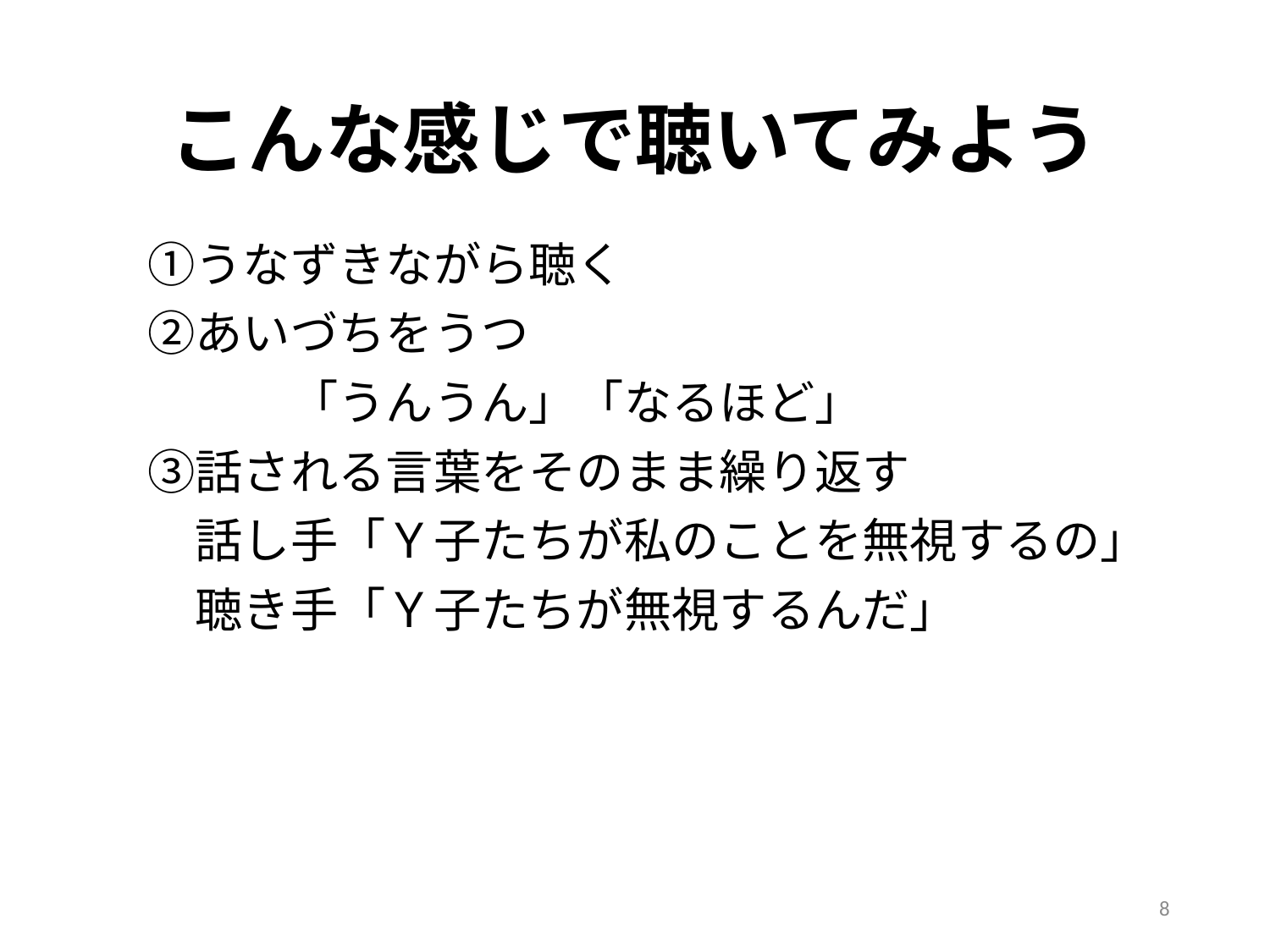

# こんな感じで聴いてみよう
　①うなずきながら聴く
　②あいづちをうつ
　　　　「うんうん」「なるほど」
　③話される言葉をそのまま繰り返す
　　話し手「Ｙ子たちが私のことを無視するの」
　　聴き手「Ｙ子たちが無視するんだ」
8